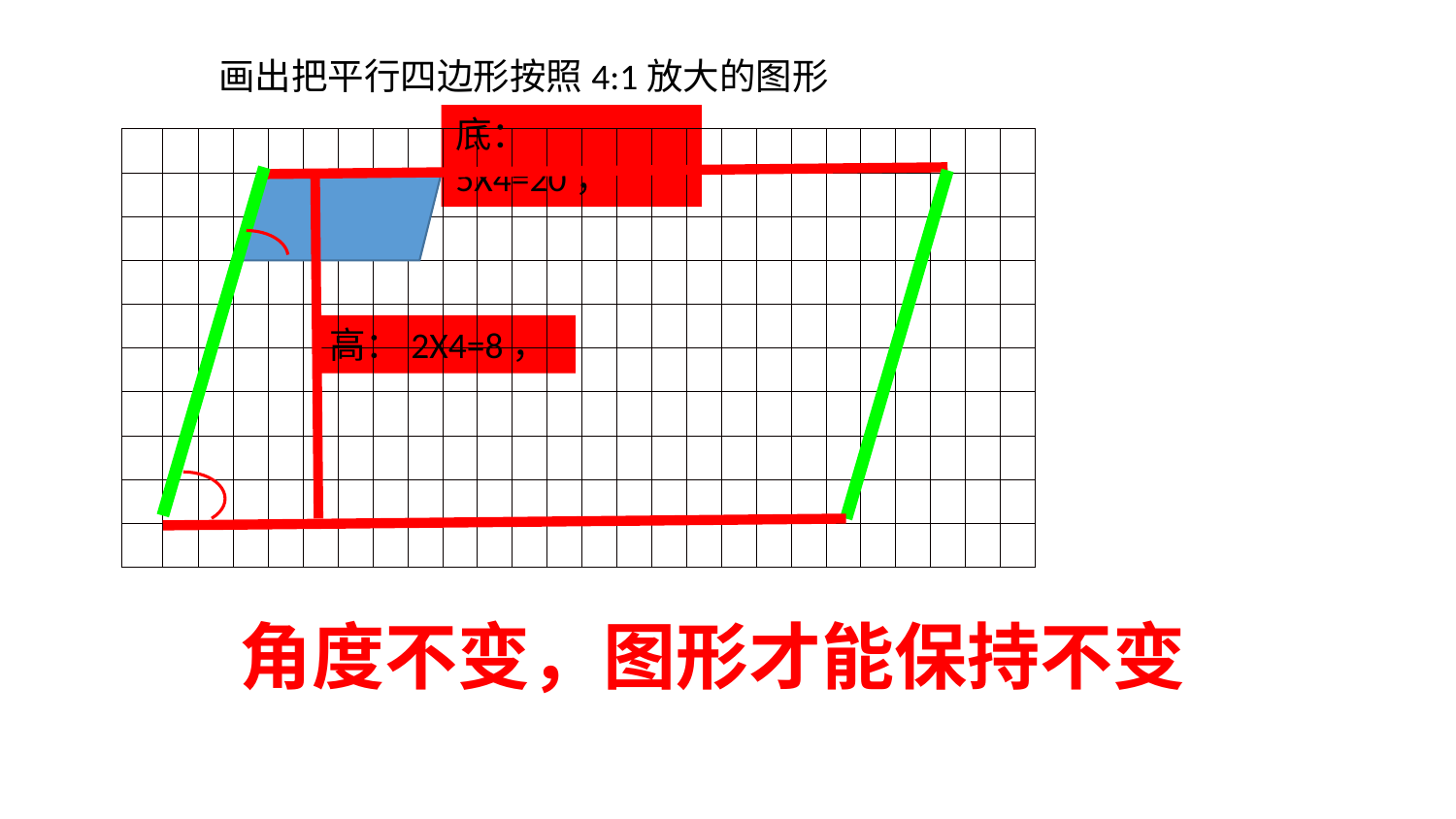

画出把平行四边形按照4:1放大的图形
底：5X4=20，
|  |  |  |  |  |  |  |  |  |  |  |  |  |  |  |  |  |  |  |  |  |  |  |  |  |  |
| --- | --- | --- | --- | --- | --- | --- | --- | --- | --- | --- | --- | --- | --- | --- | --- | --- | --- | --- | --- | --- | --- | --- | --- | --- | --- |
|  |  |  |  |  |  |  |  |  |  |  |  |  |  |  |  |  |  |  |  |  |  |  |  |  |  |
|  |  |  |  |  |  |  |  |  |  |  |  |  |  |  |  |  |  |  |  |  |  |  |  |  |  |
|  |  |  |  |  |  |  |  |  |  |  |  |  |  |  |  |  |  |  |  |  |  |  |  |  |  |
|  |  |  |  |  |  |  |  |  |  |  |  |  |  |  |  |  |  |  |  |  |  |  |  |  |  |
|  |  |  |  |  |  |  |  |  |  |  |  |  |  |  |  |  |  |  |  |  |  |  |  |  |  |
|  |  |  |  |  |  |  |  |  |  |  |  |  |  |  |  |  |  |  |  |  |  |  |  |  |  |
|  |  |  |  |  |  |  |  |  |  |  |  |  |  |  |  |  |  |  |  |  |  |  |  |  |  |
|  |  |  |  |  |  |  |  |  |  |  |  |  |  |  |  |  |  |  |  |  |  |  |  |  |  |
|  |  |  |  |  |  |  |  |  |  |  |  |  |  |  |  |  |  |  |  |  |  |  |  |  |  |

高：2X4=8，

角度不变，图形才能保持不变